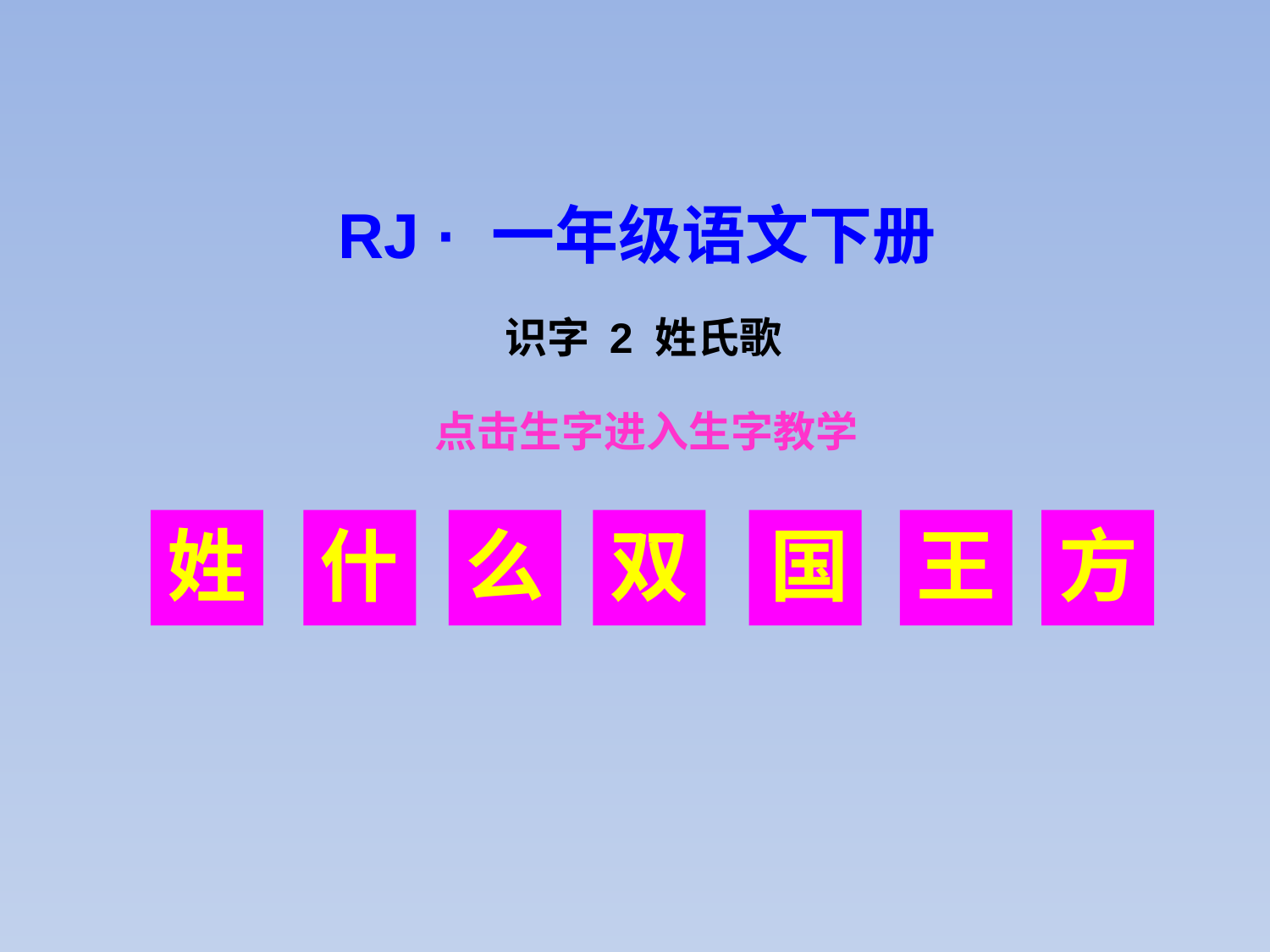

# RJ · 一年级语文下册
识字 2 姓氏歌
点击生字进入生字教学

姓
什
么
双
国
王
方